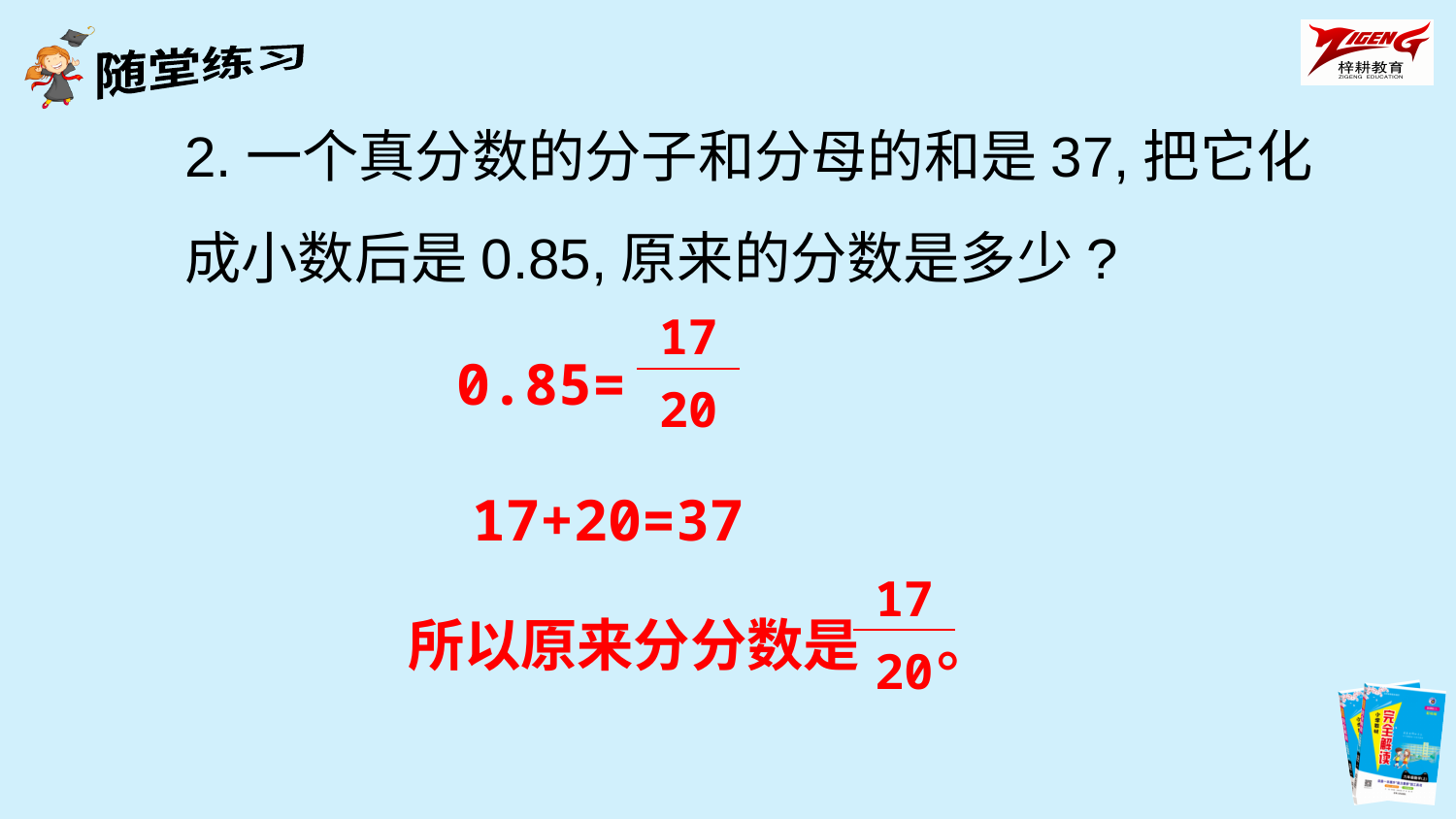

2.一个真分数的分子和分母的和是37,把它化成小数后是0.85,原来的分数是多少?
| 17 |
| --- |
| 20 |
0.85=
17+20=37
| 17 |
| --- |
| 20 |
所以原来分分数是      。